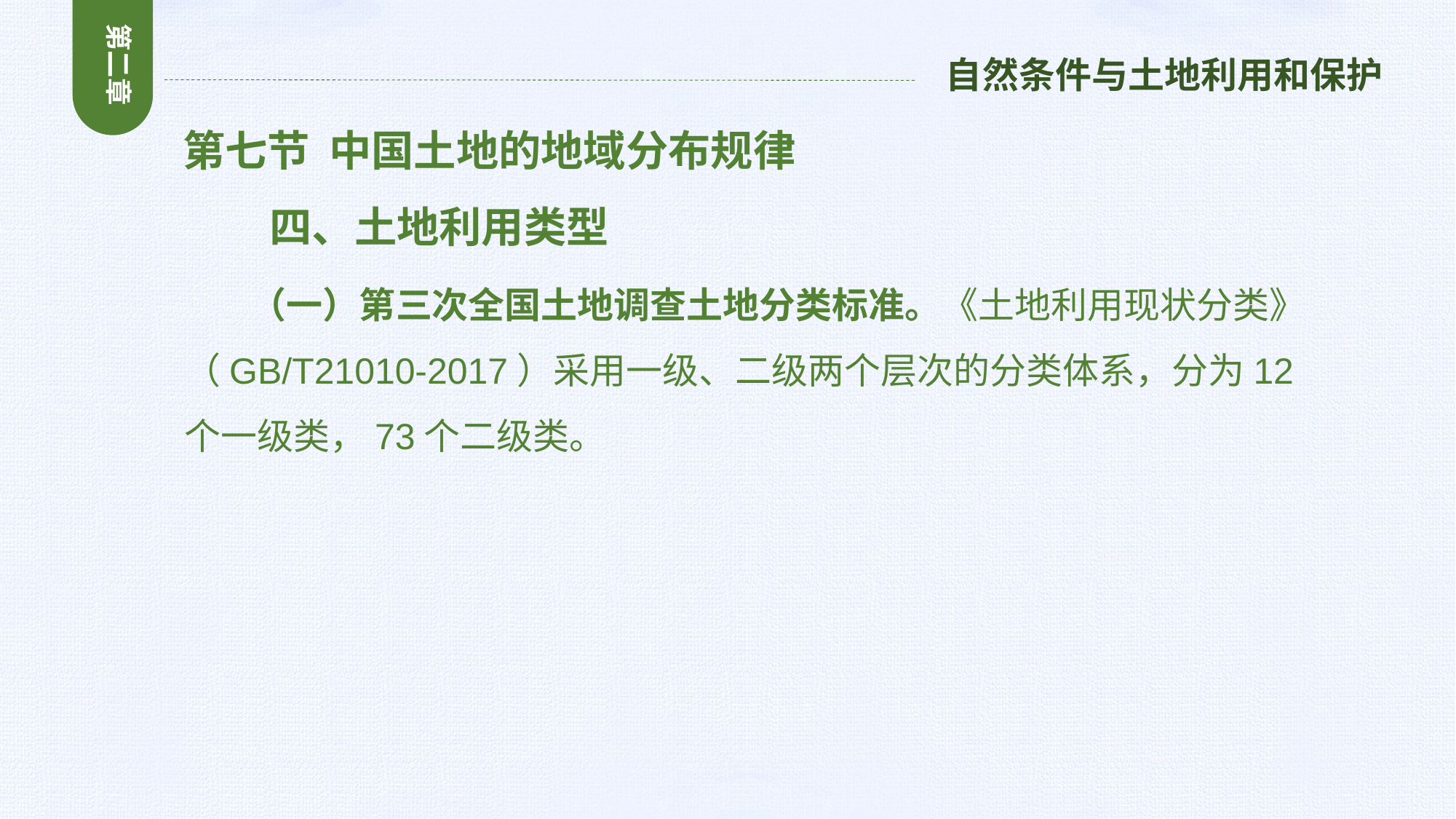

第二章
自然条件与土地利用和保护
 第七节  中国土地的地域分布规律
          四、土地利用类型
       （一）第三次全国土地调查土地分类标准。《土地利用现状分类》（GB/T21010-2017）采用一级、二级两个层次的分类体系，分为12个一级类，73个二级类。